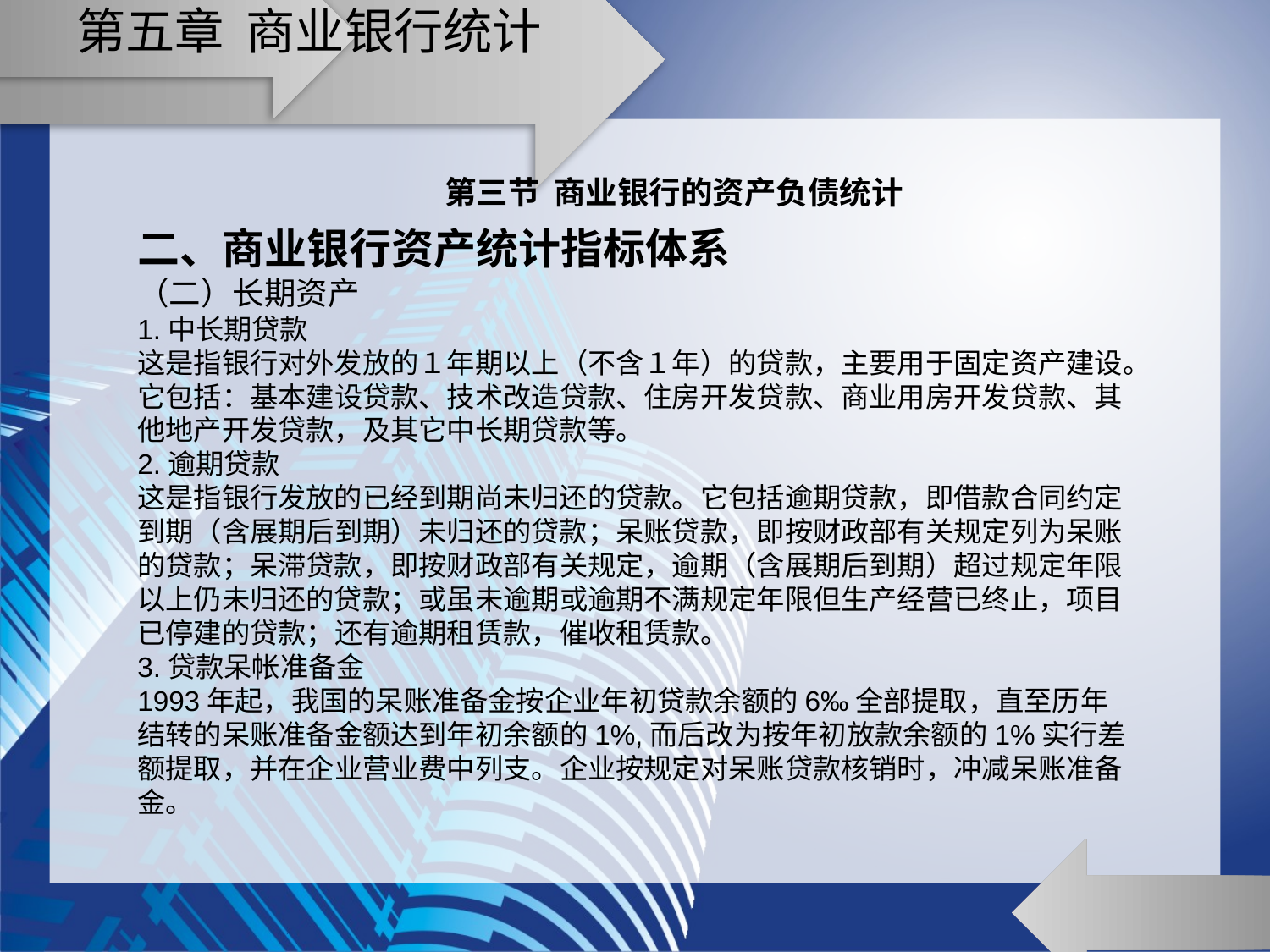

# 第五章  商业银行统计
第三节  商业银行的资产负债统计
二、商业银行资产统计指标体系
（二）长期资产
1.中长期贷款
这是指银行对外发放的１年期以上（不含１年）的贷款，主要用于固定资产建设。它包括：基本建设贷款、技术改造贷款、住房开发贷款、商业用房开发贷款、其他地产开发贷款，及其它中长期贷款等。
2.逾期贷款
这是指银行发放的已经到期尚未归还的贷款。它包括逾期贷款，即借款合同约定到期（含展期后到期）未归还的贷款；呆账贷款，即按财政部有关规定列为呆账的贷款；呆滞贷款，即按财政部有关规定，逾期（含展期后到期）超过规定年限以上仍未归还的贷款；或虽未逾期或逾期不满规定年限但生产经营已终止，项目已停建的贷款；还有逾期租赁款，催收租赁款。
3.贷款呆帐准备金
1993年起，我国的呆账准备金按企业年初贷款余额的6‰全部提取，直至历年结转的呆账准备金额达到年初余额的1%,而后改为按年初放款余额的1%实行差额提取，并在企业营业费中列支。企业按规定对呆账贷款核销时，冲减呆账准备金。